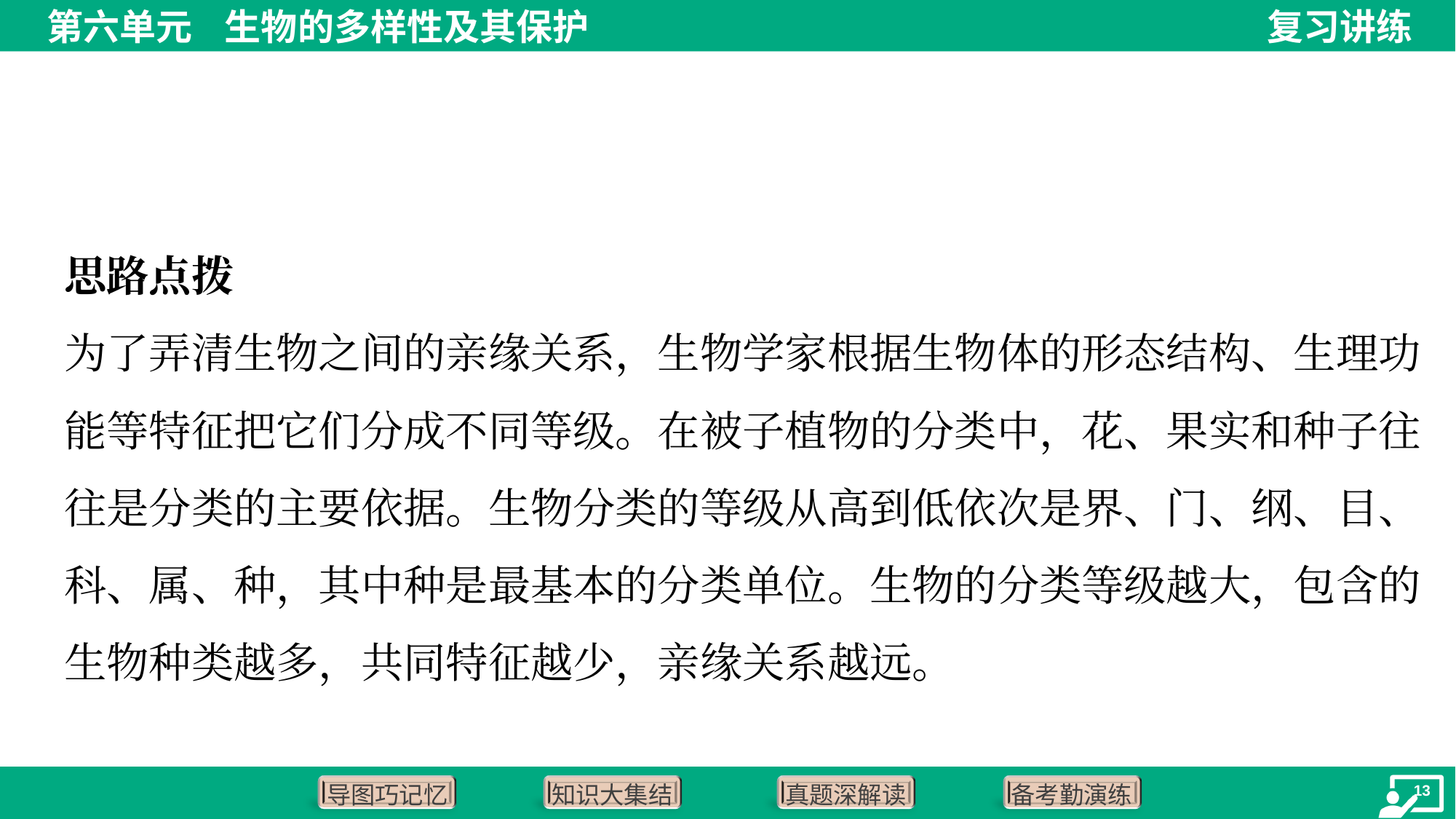

思路点拨
为了弄清生物之间的亲缘关系，生物学家根据生物体的形态结构、生理功
能等特征把它们分成不同等级。在被子植物的分类中，花、果实和种子往
往是分类的主要依据。生物分类的等级从高到低依次是界、门、纲、目、
科、属、种，其中种是最基本的分类单位。生物的分类等级越大，包含的
生物种类越多，共同特征越少，亲缘关系越远。